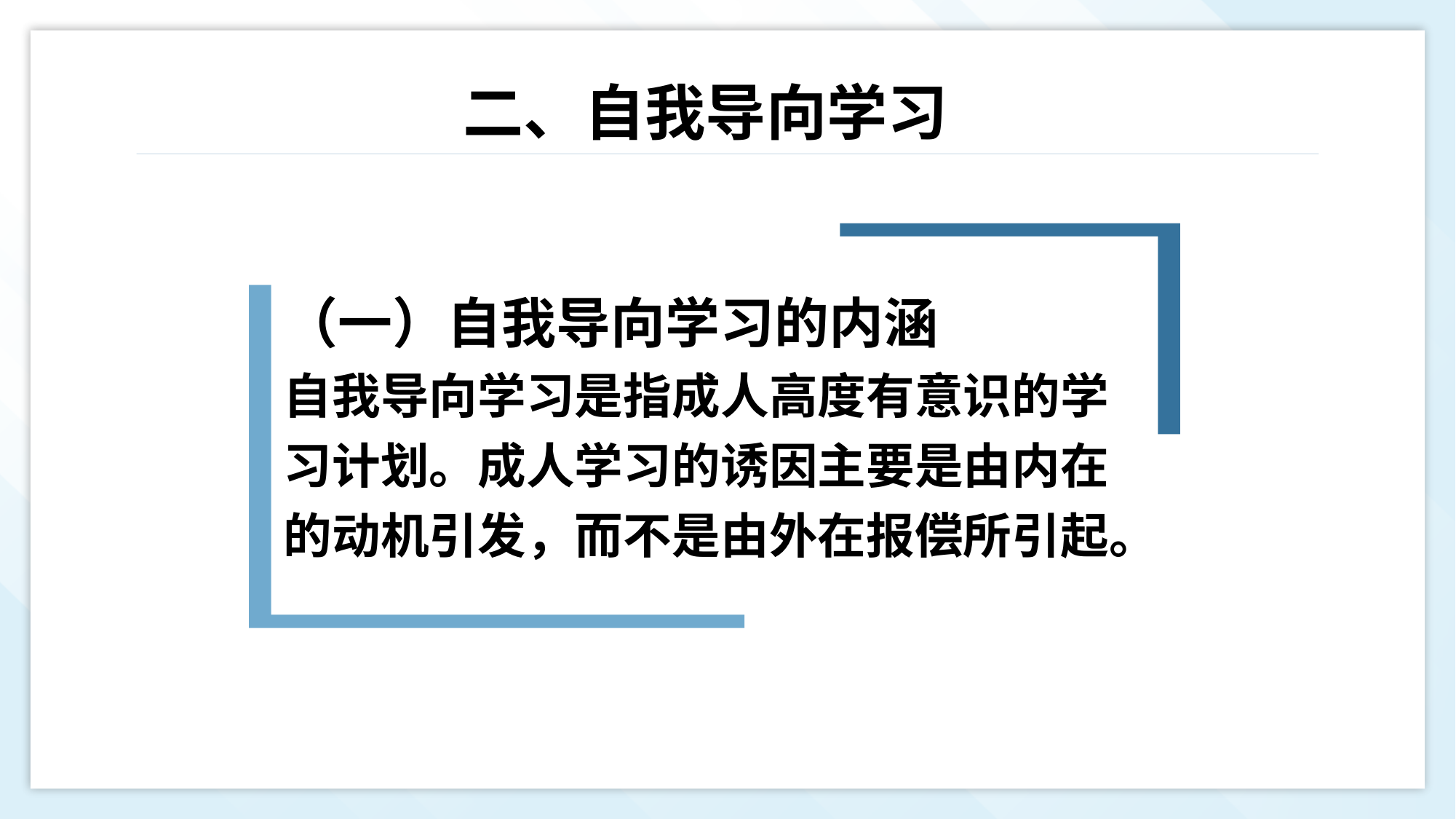

二、自我导向学习

（一）自我导向学习的内涵
自我导向学习是指成人高度有意识的学习计划。成人学习的诱因主要是由内在的动机引发，而不是由外在报偿所引起。